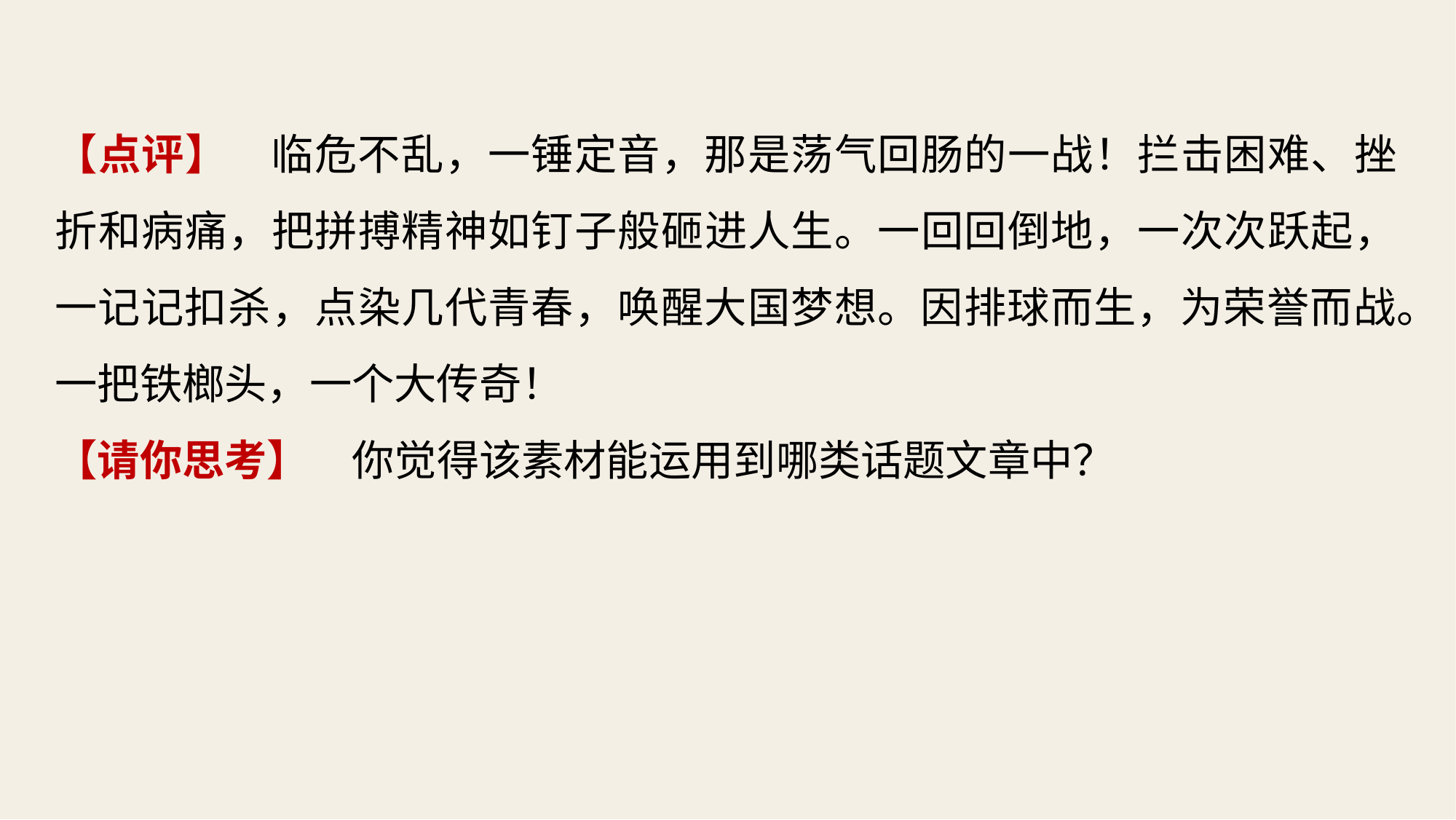

【点评】　临危不乱，一锤定音，那是荡气回肠的一战！拦击困难、挫折和病痛，把拼搏精神如钉子般砸进人生。一回回倒地，一次次跃起，一记记扣杀，点染几代青春，唤醒大国梦想。因排球而生，为荣誉而战。一把铁榔头，一个大传奇！
【请你思考】　你觉得该素材能运用到哪类话题文章中？